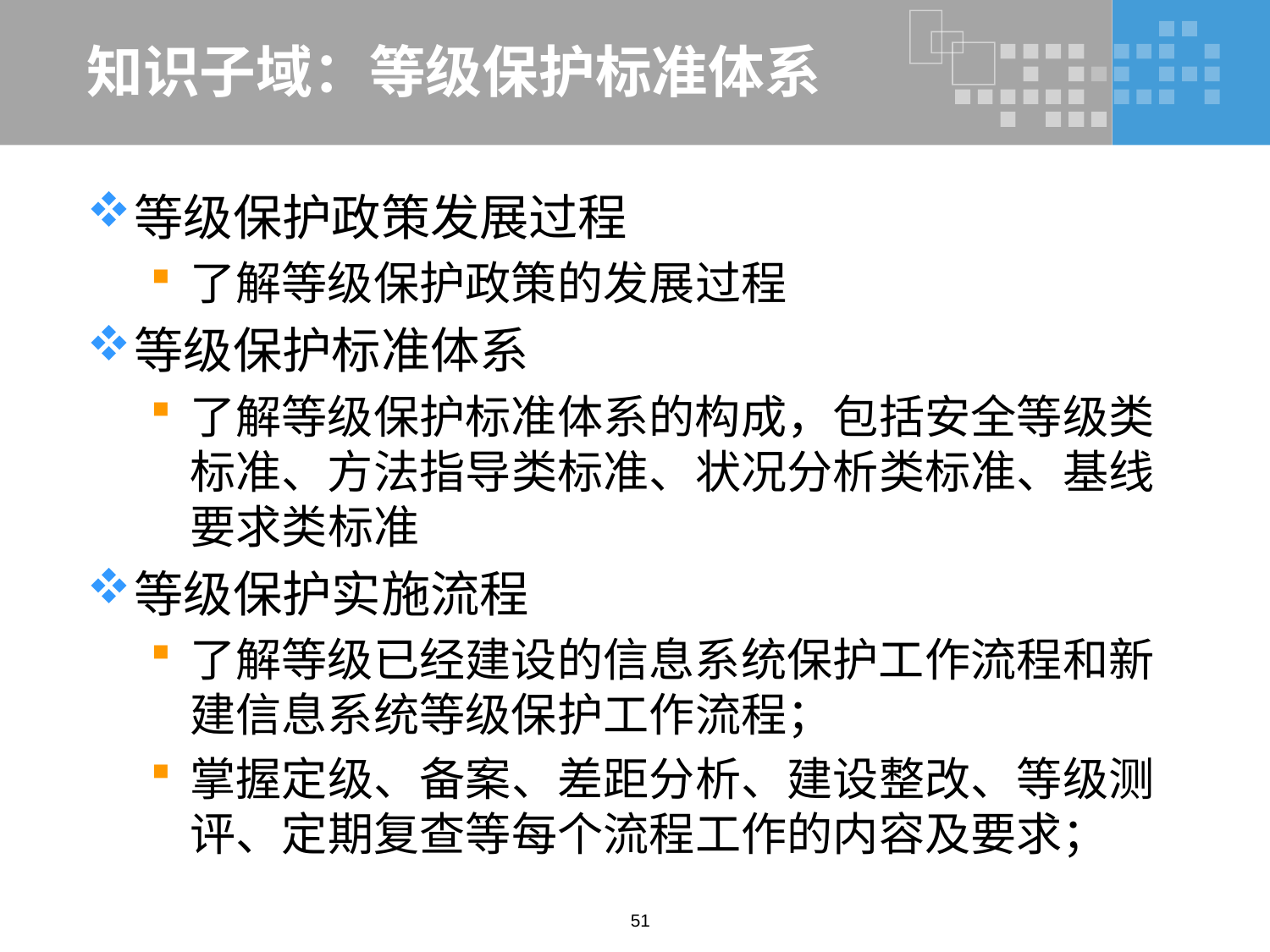

# 知识子域：等级保护标准体系
等级保护政策发展过程
了解等级保护政策的发展过程
等级保护标准体系
了解等级保护标准体系的构成，包括安全等级类标准、方法指导类标准、状况分析类标准、基线要求类标准
等级保护实施流程
了解等级已经建设的信息系统保护工作流程和新建信息系统等级保护工作流程；
掌握定级、备案、差距分析、建设整改、等级测评、定期复查等每个流程工作的内容及要求；

51